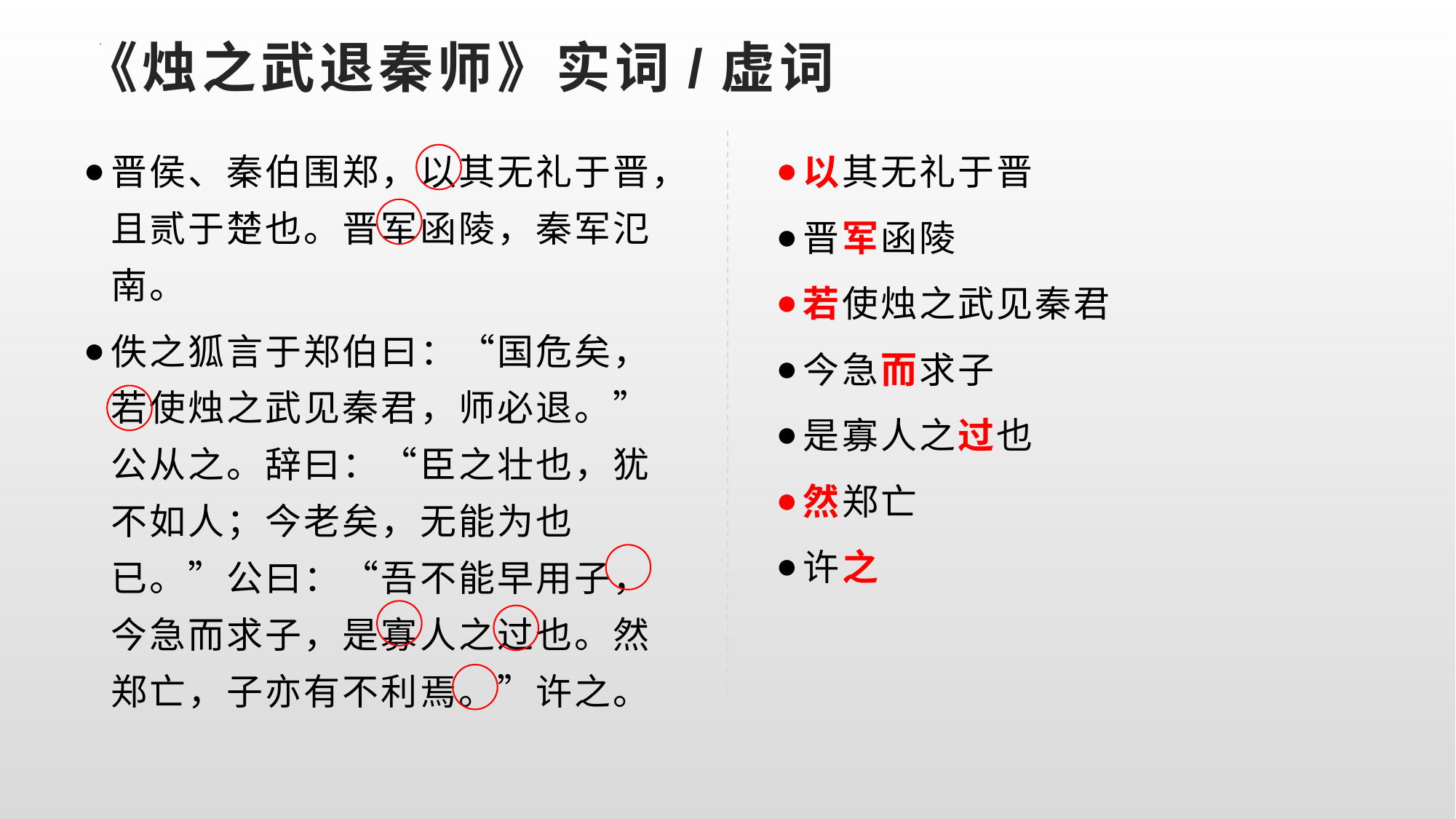

# 《烛之武退秦师》实词/虚词
晋侯、秦伯围郑，以其无礼于晋，且贰于楚也。晋军函陵，秦军氾南。
佚之狐言于郑伯曰：“国危矣，若使烛之武见秦君，师必退。”公从之。辞曰：“臣之壮也，犹不如人；今老矣，无能为也已。”公曰：“吾不能早用子，今急而求子，是寡人之过也。然郑亡，子亦有不利焉。”许之。
以其无礼于晋
晋军函陵
若使烛之武见秦君
今急而求子
是寡人之过也
然郑亡
许之